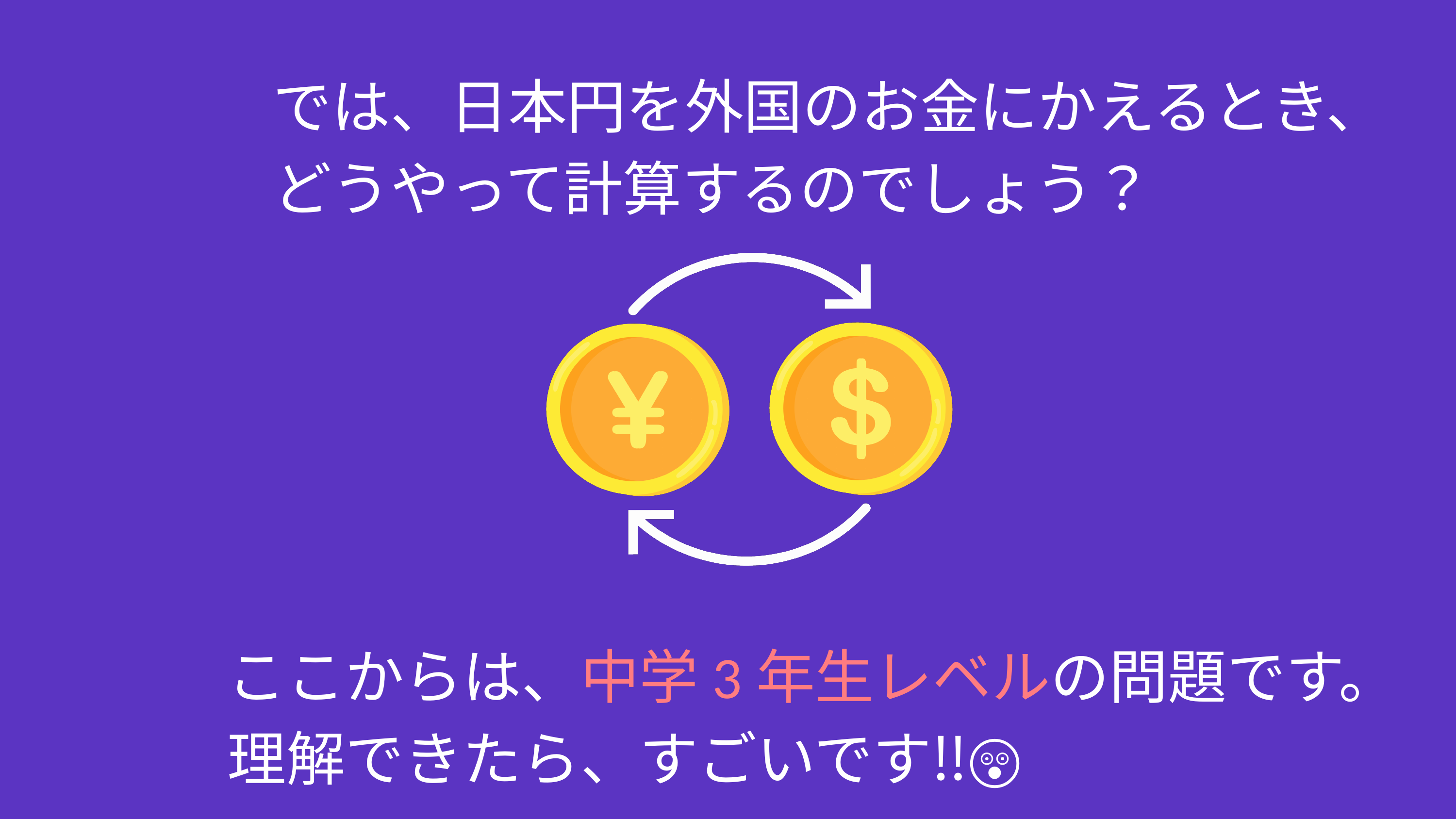

では、日本円を外国のお金にかえるとき、どうやって計算するのでしょう？

ここからは、中学3年生レベルの問題です。
理解できたら、すごいです‼😲